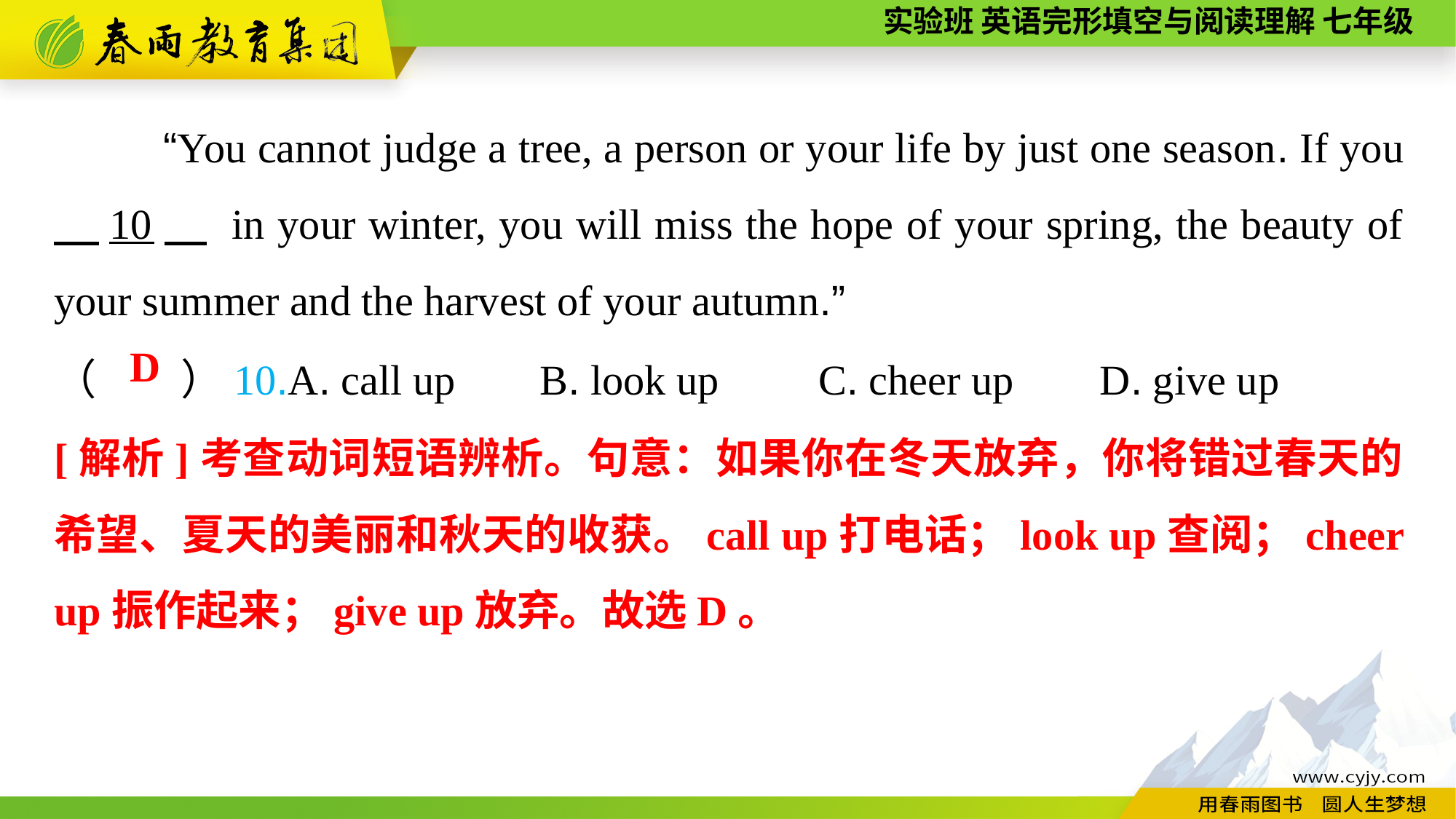

“You cannot judge a tree, a person or your life by just one season. If you 　10　 in your winter, you will miss the hope of your spring, the beauty of your summer and the harvest of your autumn.”
（　　）10.A. call up        B. look up   	C. cheer up 	      D. give up
D
[解析]考查动词短语辨析。句意：如果你在冬天放弃，你将错过春天的希望、夏天的美丽和秋天的收获。call up打电话；look up查阅；cheer up振作起来；give up放弃。故选D。